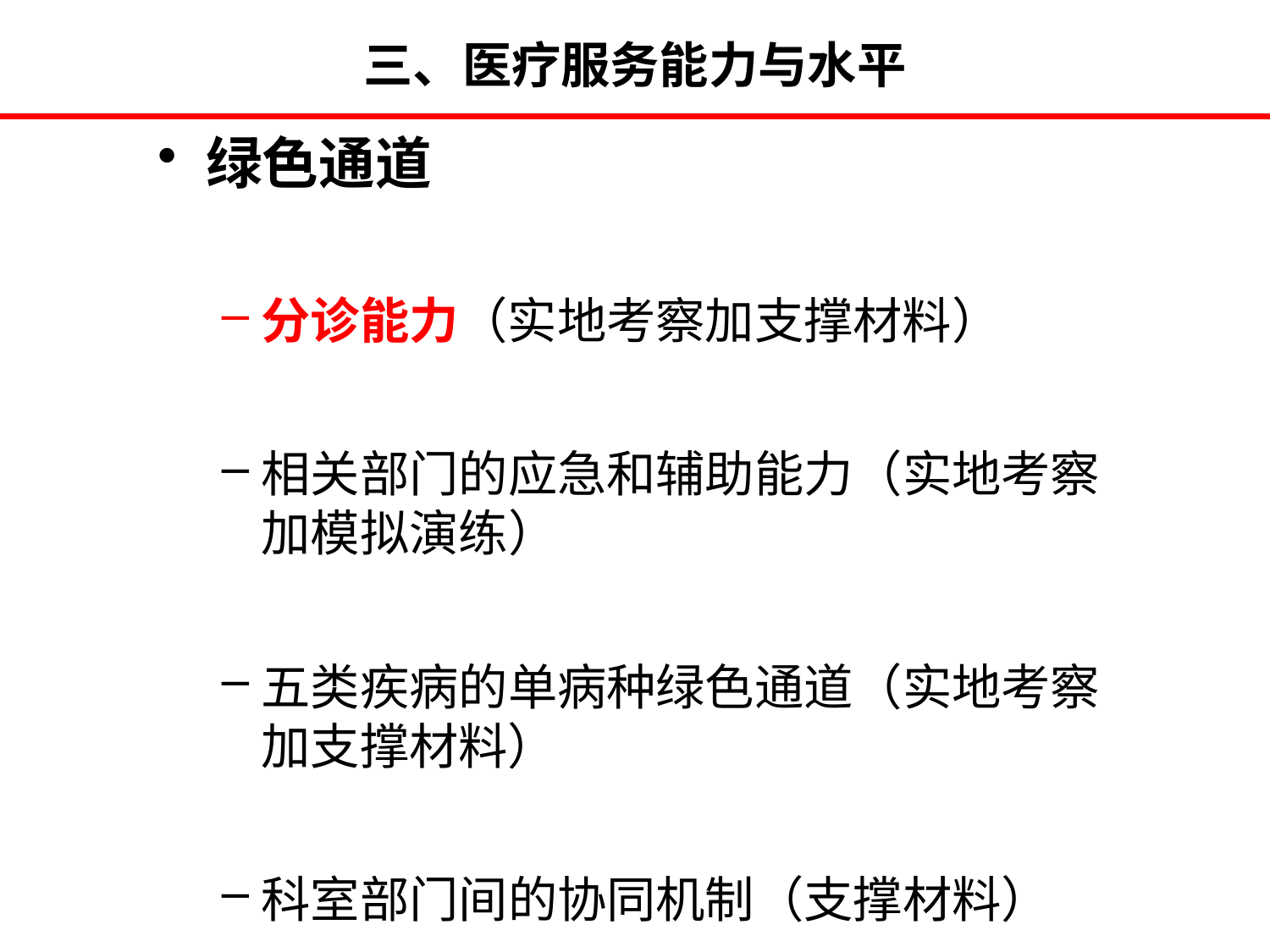

# 三、医疗服务能力与水平
绿色通道

分诊能力（实地考察加支撑材料）

相关部门的应急和辅助能力（实地考察加模拟演练）

五类疾病的单病种绿色通道（实地考察加支撑材料）

科室部门间的协同机制（支撑材料）